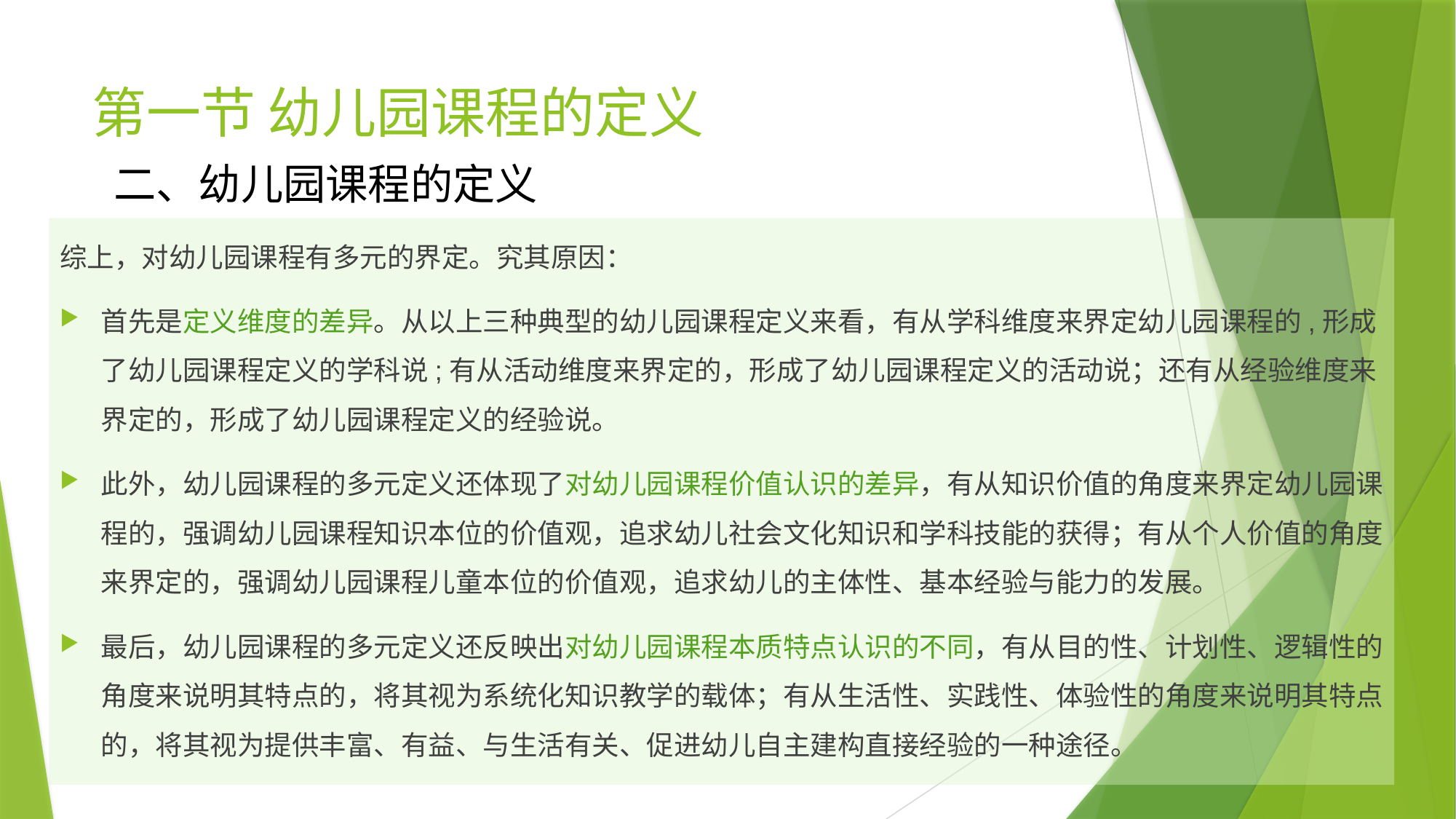

# 第一节 幼儿园课程的定义
二、幼儿园课程的定义
综上，对幼儿园课程有多元的界定。究其原因：
首先是定义维度的差异。从以上三种典型的幼儿园课程定义来看，有从学科维度来界定幼儿园课程的,形成了幼儿园课程定义的学科说;有从活动维度来界定的，形成了幼儿园课程定义的活动说；还有从经验维度来界定的，形成了幼儿园课程定义的经验说。
此外，幼儿园课程的多元定义还体现了对幼儿园课程价值认识的差异，有从知识价值的角度来界定幼儿园课程的，强调幼儿园课程知识本位的价值观，追求幼儿社会文化知识和学科技能的获得；有从个人价值的角度来界定的，强调幼儿园课程儿童本位的价值观，追求幼儿的主体性、基本经验与能力的发展。
最后，幼儿园课程的多元定义还反映出对幼儿园课程本质特点认识的不同，有从目的性、计划性、逻辑性的角度来说明其特点的，将其视为系统化知识教学的载体；有从生活性、实践性、体验性的角度来说明其特点的，将其视为提供丰富、有益、与生活有关、促进幼儿自主建构直接经验的一种途径。